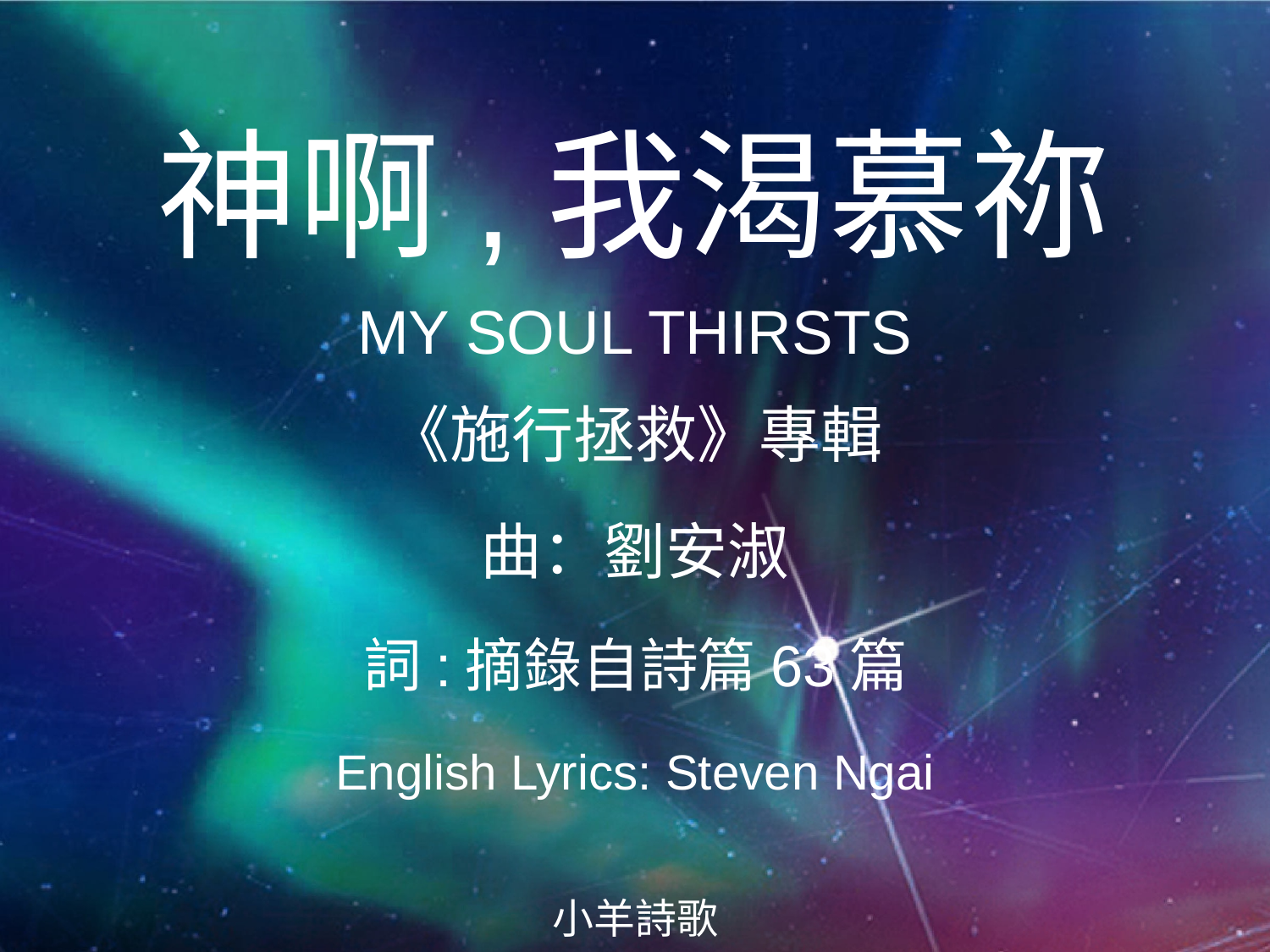

神啊,我渴慕祢
MY SOUL THIRSTS
# 《施行拯救》專輯 曲：劉安淑 詞:摘錄自詩篇63篇 English Lyrics: Steven Ngai

小羊詩歌